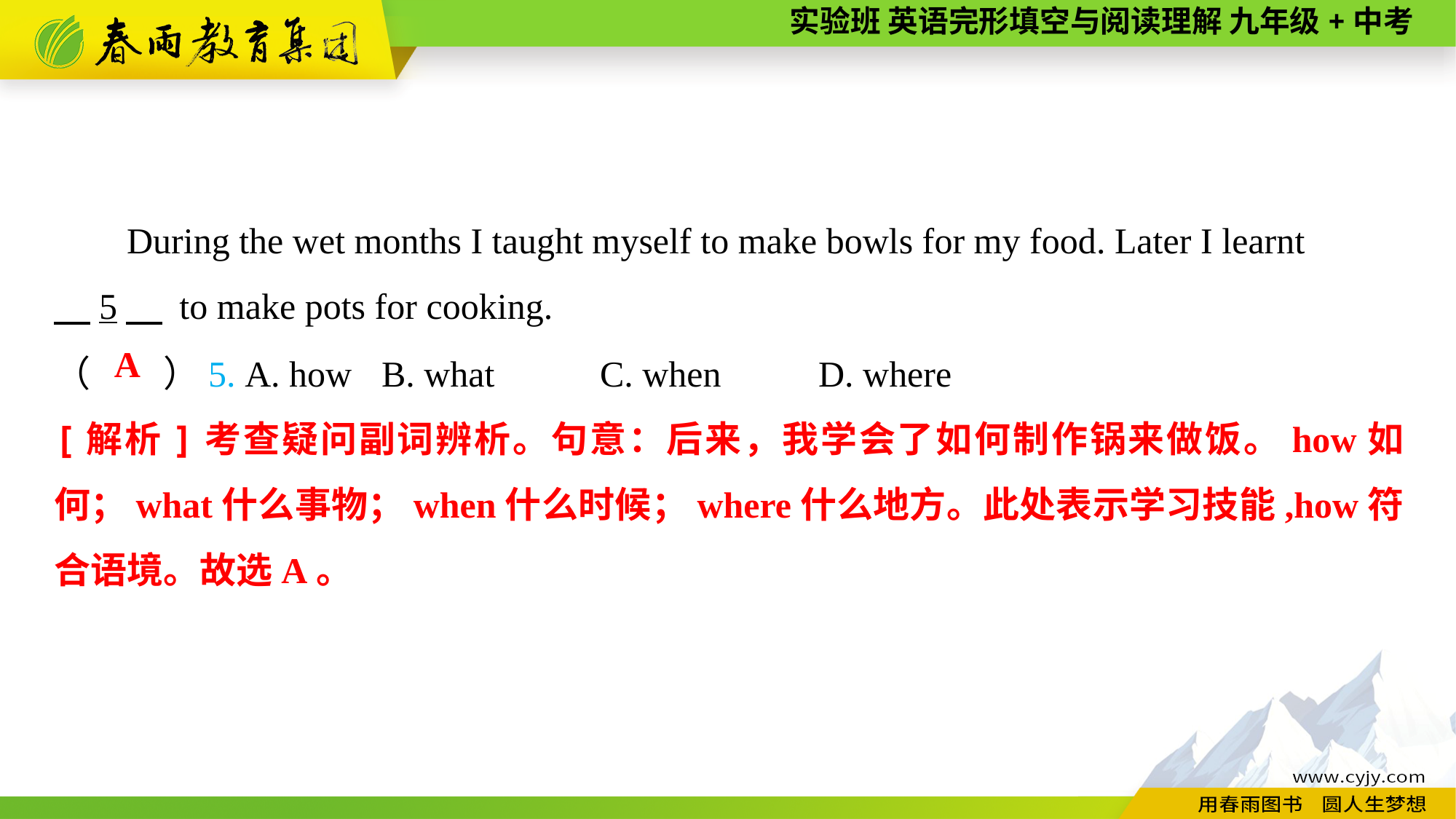

During the wet months I taught myself to make bowls for my food. Later I learnt
　5　 to make pots for cooking.
（　　）5. A. how	B. what	C. when	D. where
A
[解析]考查疑问副词辨析。句意：后来，我学会了如何制作锅来做饭。how如何；what什么事物；when什么时候；where什么地方。此处表示学习技能,how符合语境。故选A。